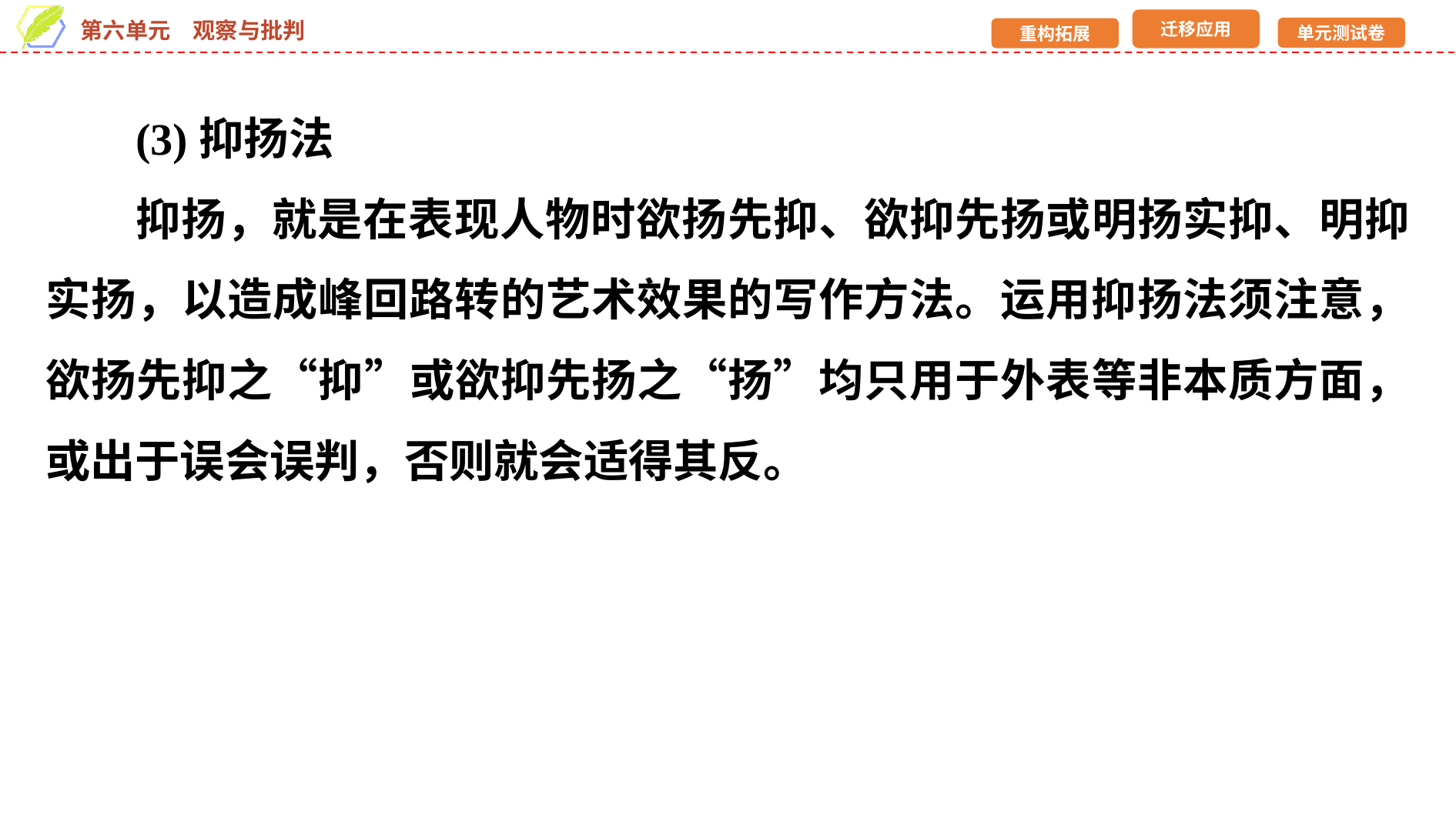

(3)抑扬法
抑扬，就是在表现人物时欲扬先抑、欲抑先扬或明扬实抑、明抑实扬，以造成峰回路转的艺术效果的写作方法。运用抑扬法须注意，欲扬先抑之“抑”或欲抑先扬之“扬”均只用于外表等非本质方面，或出于误会误判，否则就会适得其反。